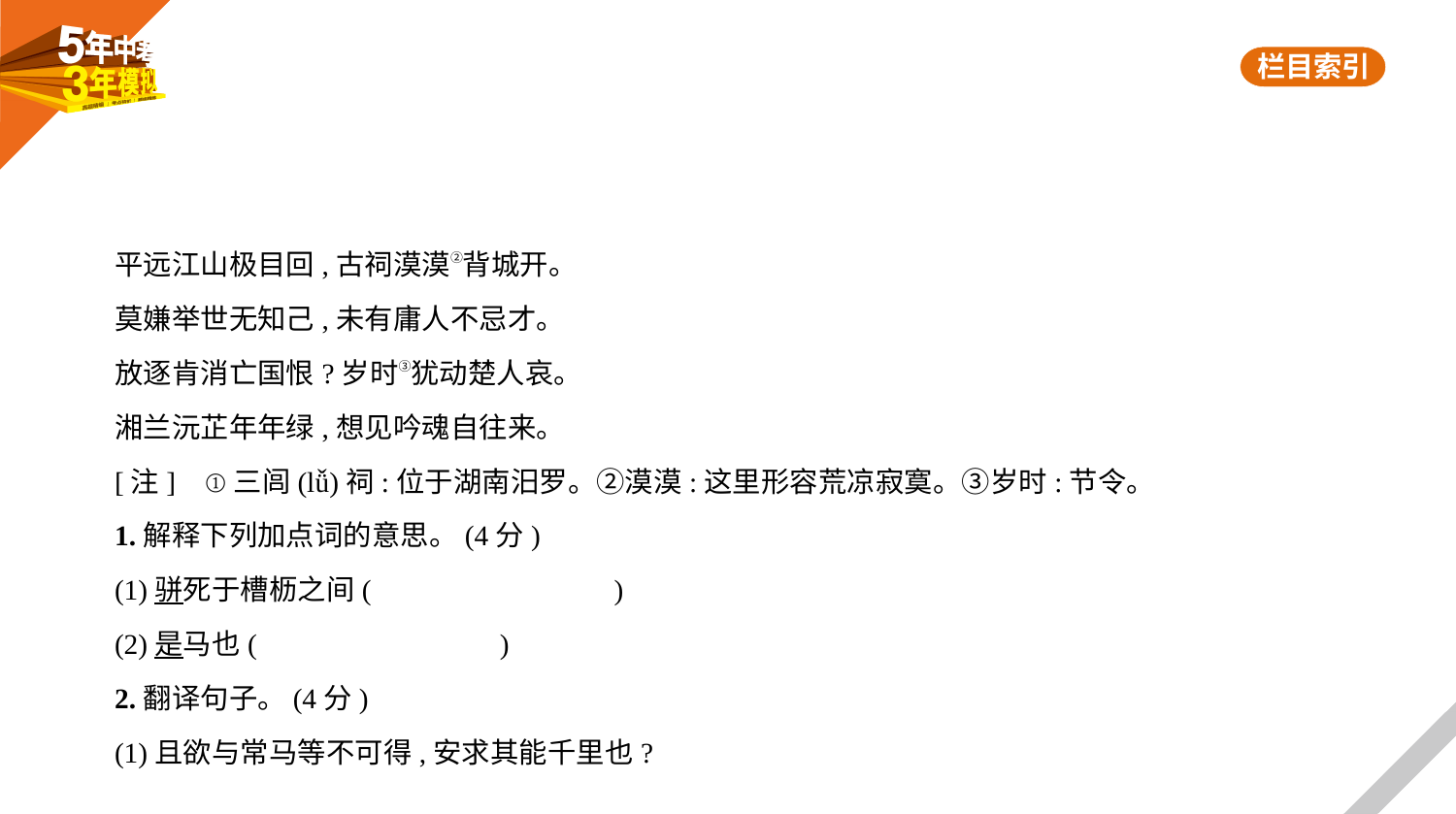

平远江山极目回,古祠漠漠②背城开。
莫嫌举世无知己,未有庸人不忌才。
放逐肯消亡国恨?岁时③犹动楚人哀。
湘兰沅芷年年绿,想见吟魂自往来。
[注]    ①三闾(lǚ)祠:位于湖南汨罗。②漠漠:这里形容荒凉寂寞。③岁时:节令。
1.解释下列加点词的意思。(4分)
(1)骈死于槽枥之间(　　　　　　　　)
(2)是马也(　　　　　　　　)
2.翻译句子。(4分)
(1)且欲与常马等不可得,安求其能千里也?